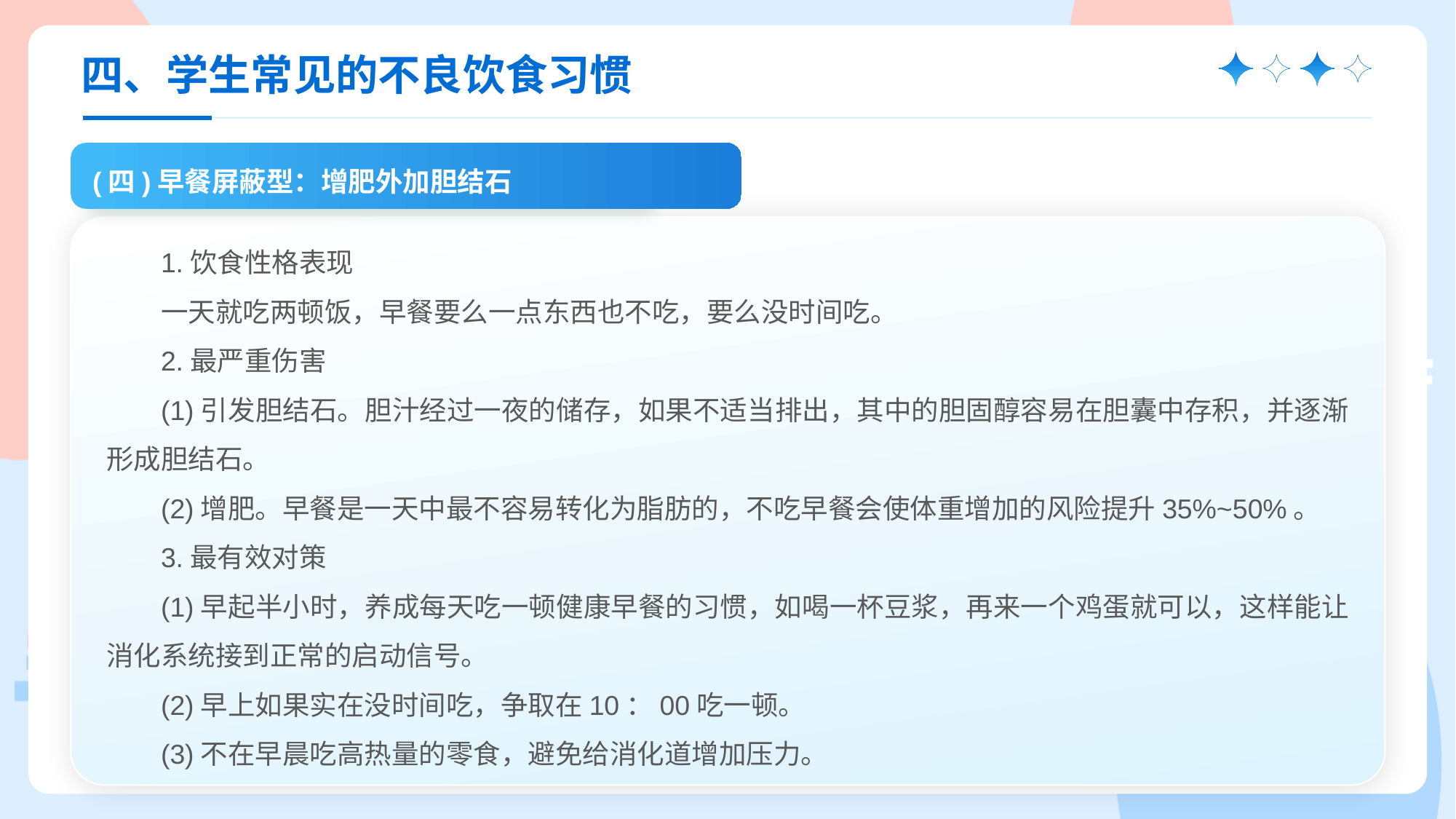

四、学生常见的不良饮食习惯

(四)早餐屏蔽型：增肥外加胆结石

1.饮食性格表现
一天就吃两顿饭，早餐要么一点东西也不吃，要么没时间吃。
2.最严重伤害
(1)引发胆结石。胆汁经过一夜的储存，如果不适当排出，其中的胆固醇容易在胆囊中存积，并逐渐形成胆结石。
(2)增肥。早餐是一天中最不容易转化为脂肪的，不吃早餐会使体重增加的风险提升35%~50%。
3.最有效对策
(1)早起半小时，养成每天吃一顿健康早餐的习惯，如喝一杯豆浆，再来一个鸡蛋就可以，这样能让消化系统接到正常的启动信号。
(2)早上如果实在没时间吃，争取在10：00吃一顿。
(3)不在早晨吃高热量的零食，避免给消化道增加压力。